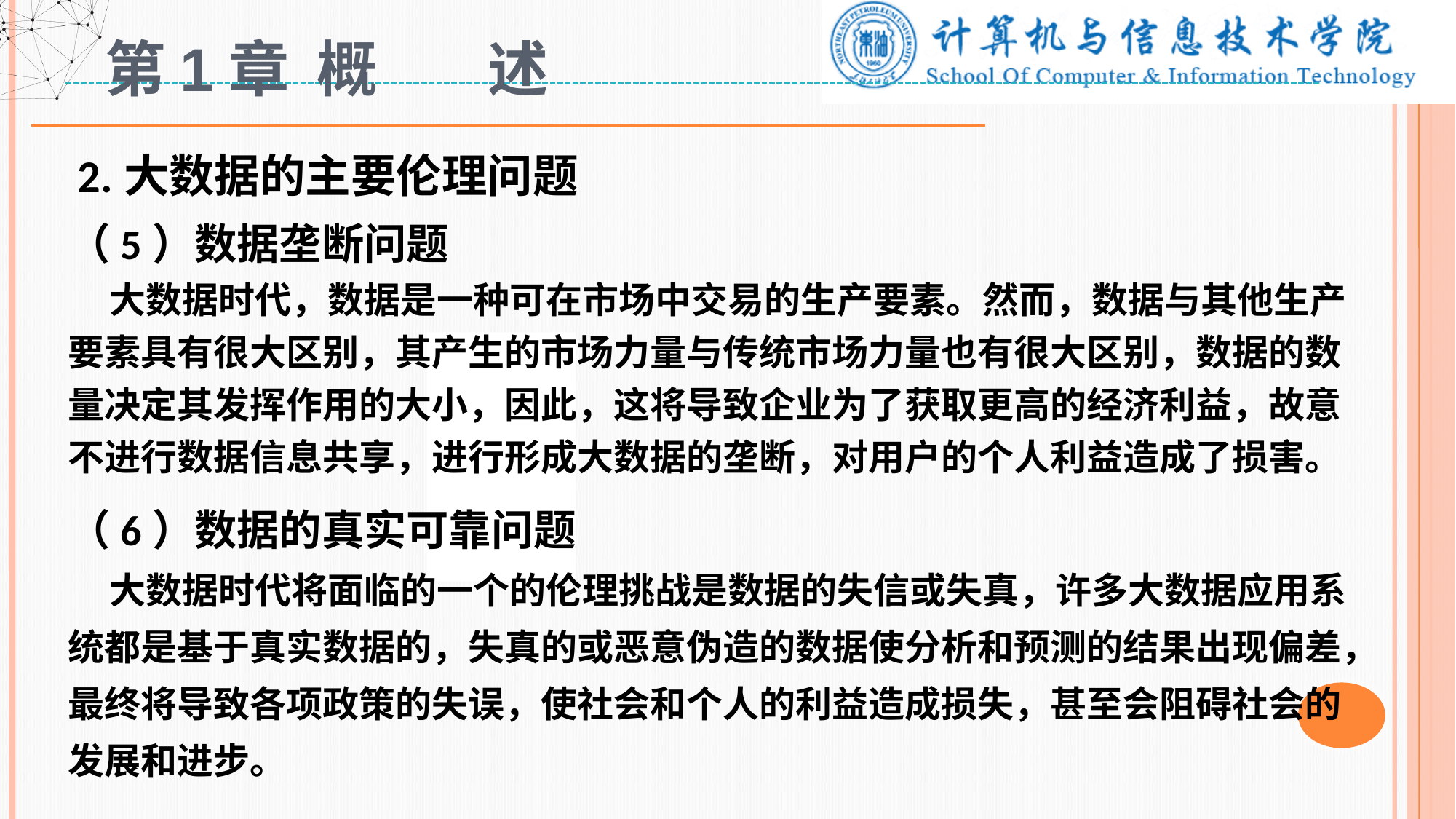

# 第1章  概        述
 2.大数据的主要伦理问题
（5）数据垄断问题
    大数据时代，数据是一种可在市场中交易的生产要素。然而，数据与其他生产要素具有很大区别，其产生的市场力量与传统市场力量也有很大区别，数据的数量决定其发挥作用的大小，因此，这将导致企业为了获取更高的经济利益，故意不进行数据信息共享，进行形成大数据的垄断，对用户的个人利益造成了损害。
（6）数据的真实可靠问题
    大数据时代将面临的一个的伦理挑战是数据的失信或失真，许多大数据应用系统都是基于真实数据的，失真的或恶意伪造的数据使分析和预测的结果出现偏差，最终将导致各项政策的失误，使社会和个人的利益造成损失，甚至会阻碍社会的发展和进步。